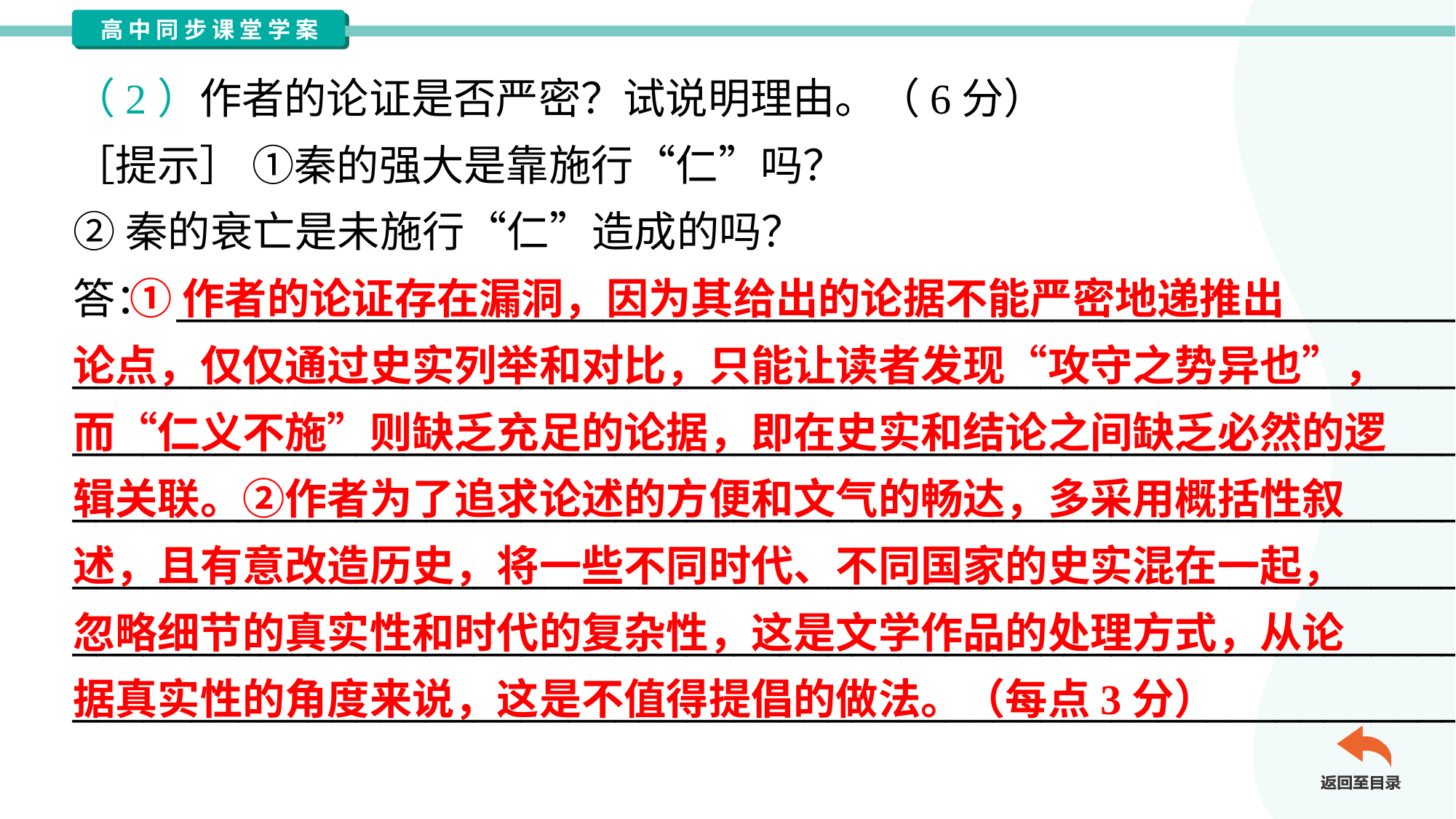

（2）作者的论证是否严密？试说明理由。（6分）
［提示］ ①秦的强大是靠施行“仁”吗？
②秦的衰亡是未施行“仁”造成的吗？
答： ________________________________________________________
_____________________________________________________________
_____________________________________________________________
_____________________________________________________________
_____________________________________________________________
_____________________________________________________________
_____________________________________________________________
      ①作者的论证存在漏洞，因为其给出的论据不能严密地递推出
论点，仅仅通过史实列举和对比，只能让读者发现“攻守之势异也”，
而“仁义不施”则缺乏充足的论据，即在史实和结论之间缺乏必然的逻
辑关联。②作者为了追求论述的方便和文气的畅达，多采用概括性叙
述，且有意改造历史，将一些不同时代、不同国家的史实混在一起，
忽略细节的真实性和时代的复杂性，这是文学作品的处理方式，从论
据真实性的角度来说，这是不值得提倡的做法。（每点3分）